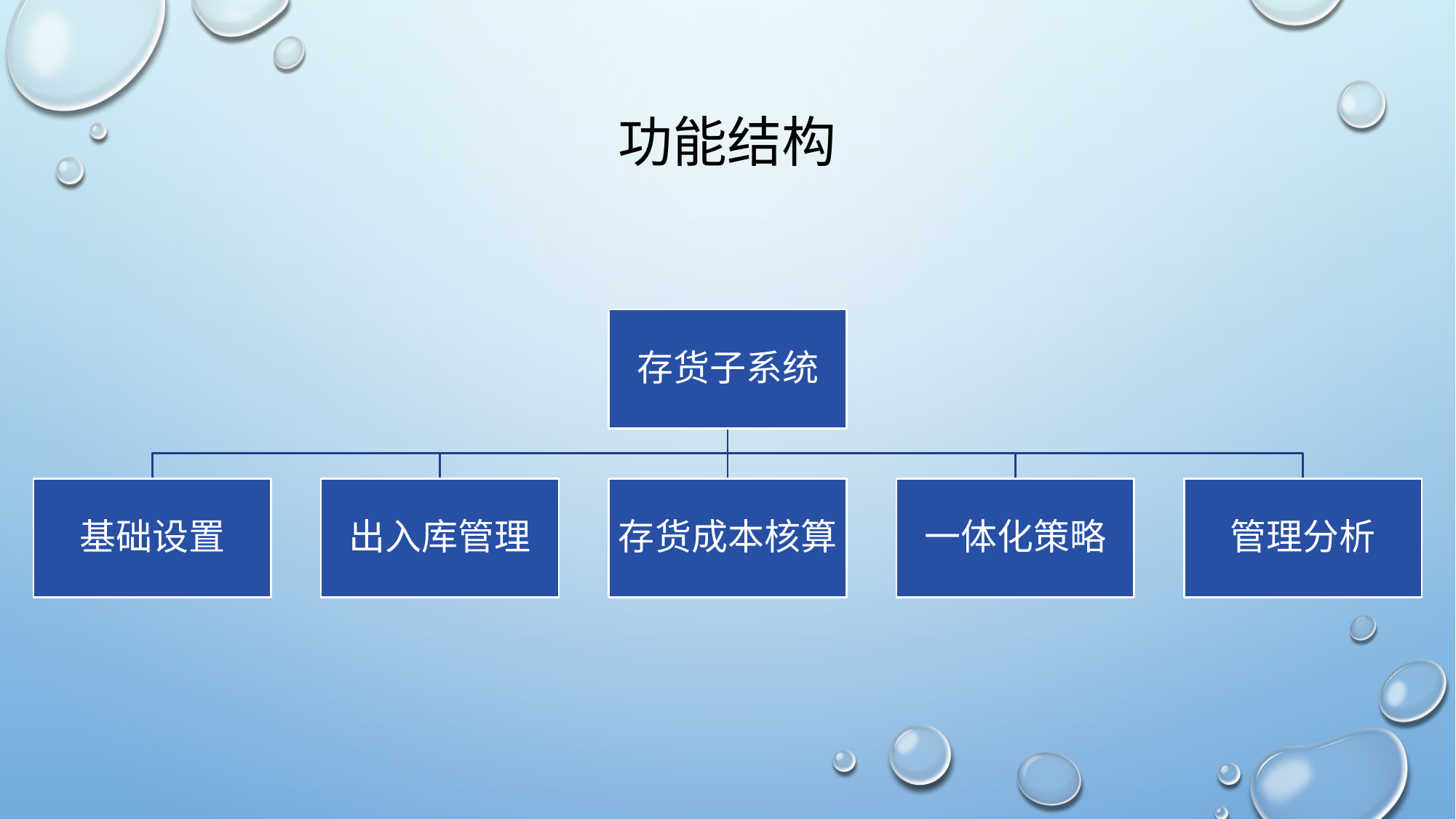

# 功能结构
存货子系统
基础设置
出入库管理
存货成本核算
一体化策略
管理分析